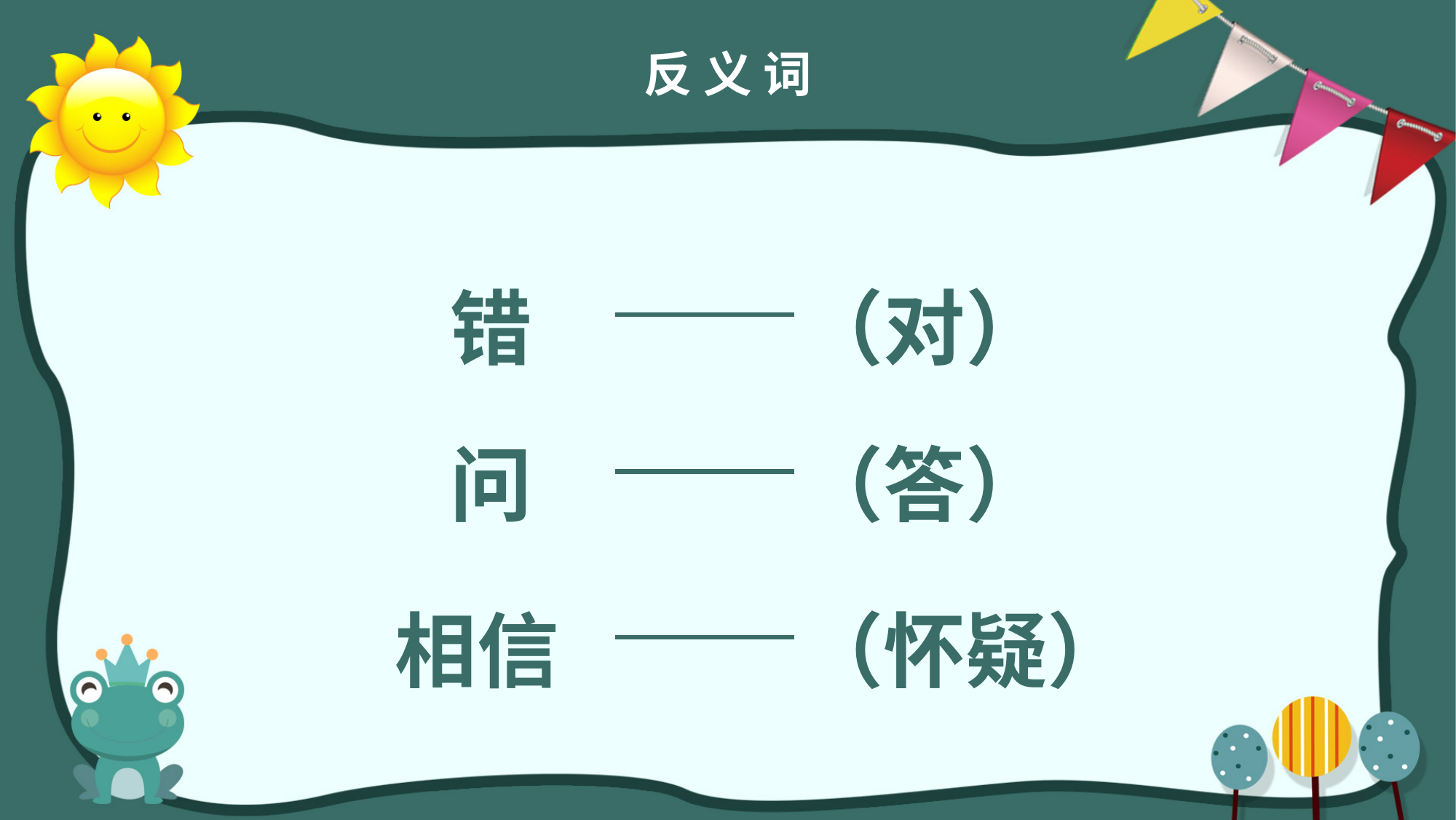

反 义 词
错
（对）
问
（答）
相信
（怀疑）